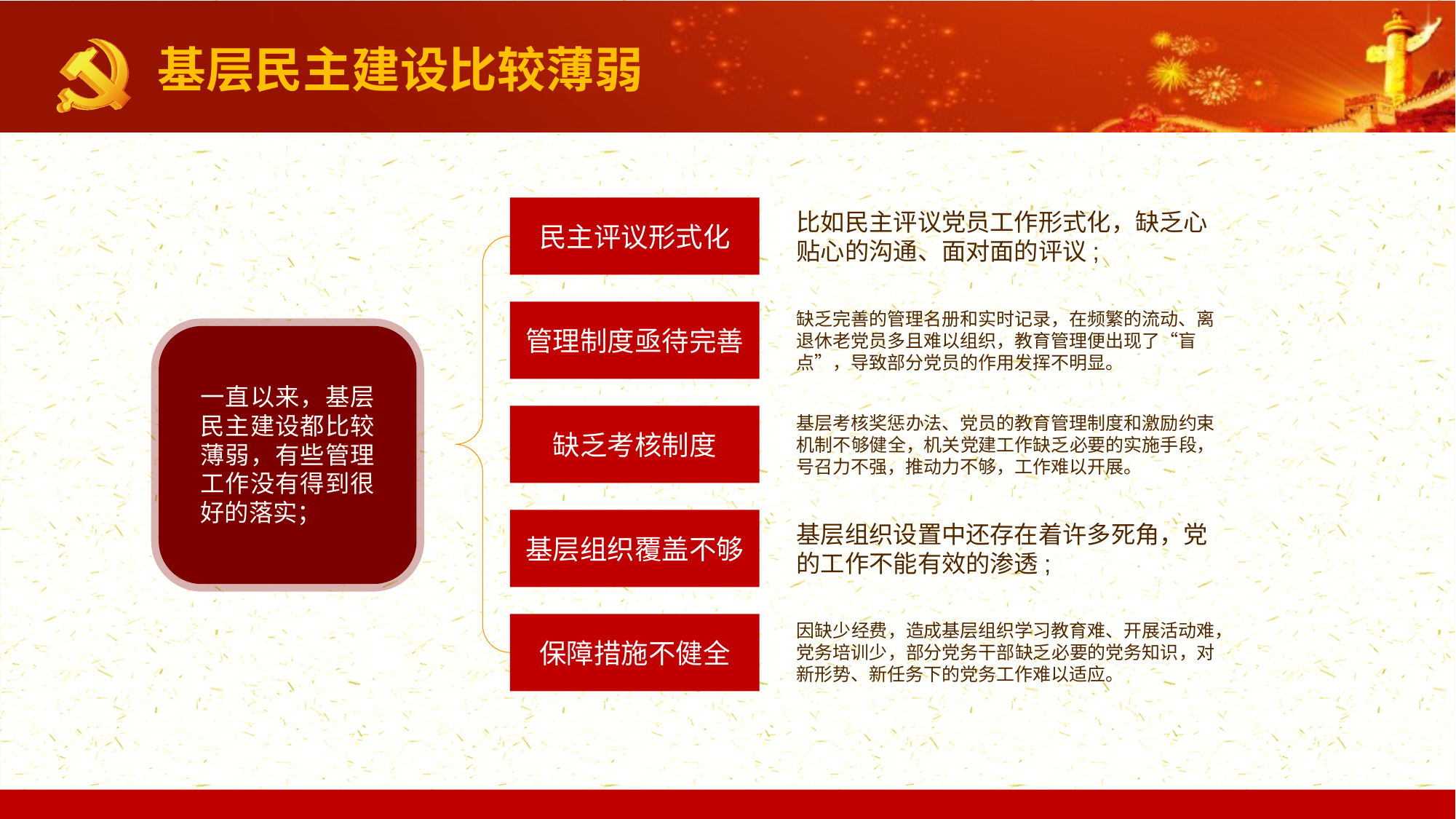

基层民主建设比较薄弱
民主评议形式化
比如民主评议党员工作形式化，缺乏心贴心的沟通、面对面的评议;

管理制度亟待完善
缺乏完善的管理名册和实时记录，在频繁的流动、离退休老党员多且难以组织，教育管理便出现了“盲点”，导致部分党员的作用发挥不明显。

一直以来，基层民主建设都比较薄弱，有些管理工作没有得到很好的落实；
缺乏考核制度
基层考核奖惩办法、党员的教育管理制度和激励约束机制不够健全，机关党建工作缺乏必要的实施手段，号召力不强，推动力不够，工作难以开展。
基层组织覆盖不够
基层组织设置中还存在着许多死角，党的工作不能有效的渗透;
因缺少经费，造成基层组织学习教育难、开展活动难，党务培训少，部分党务干部缺乏必要的党务知识，对新形势、新任务下的党务工作难以适应。
保障措施不健全